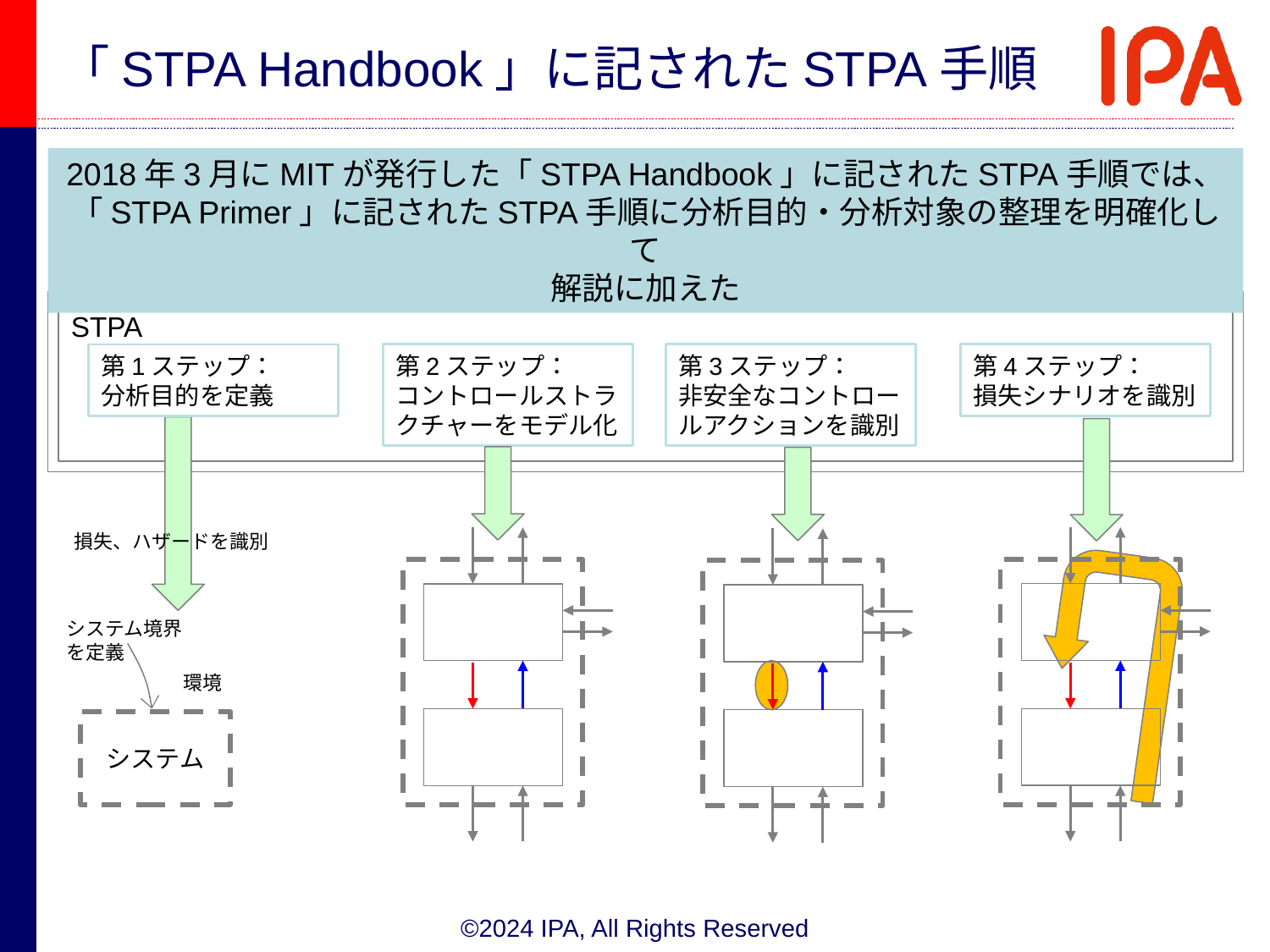

# 「STPA Handbook」に記されたSTPA手順
2018年3月にMITが発行した「STPA Handbook」に記されたSTPA手順では、
「STPA Primer」に記されたSTPA手順に分析目的・分析対象の整理を明確化して
解説に加えた
STPA
第2ステップ：
コントロールストラクチャーをモデル化
第3ステップ：
非安全なコントロールアクションを識別
第4ステップ：
損失シナリオを識別
第1ステップ：
分析目的を定義

損失、ハザードを識別

システム境界
を定義

環境
システム
©2024 IPA, All Rights Reserved